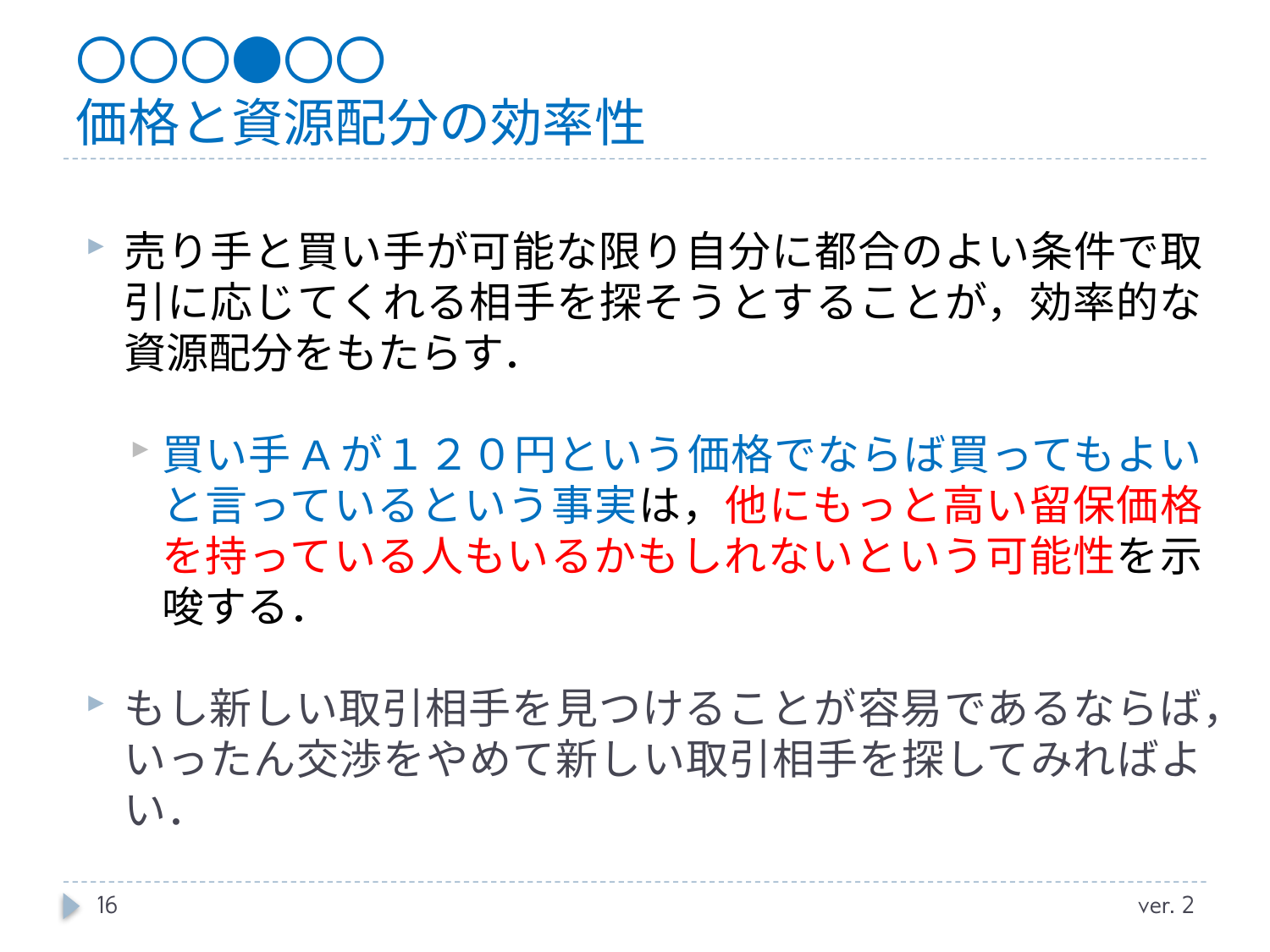

# 〇〇〇●〇〇 価格と資源配分の効率性
売り手と買い手が可能な限り自分に都合のよい条件で取引に応じてくれる相手を探そうとすることが，効率的な資源配分をもたらす．

買い手Aが１２０円という価格でならば買ってもよいと言っているという事実は，他にもっと高い留保価格を持っている人もいるかもしれないという可能性を示唆する．

もし新しい取引相手を見つけることが容易であるならば，いったん交渉をやめて新しい取引相手を探してみればよい．
16
ver. 2